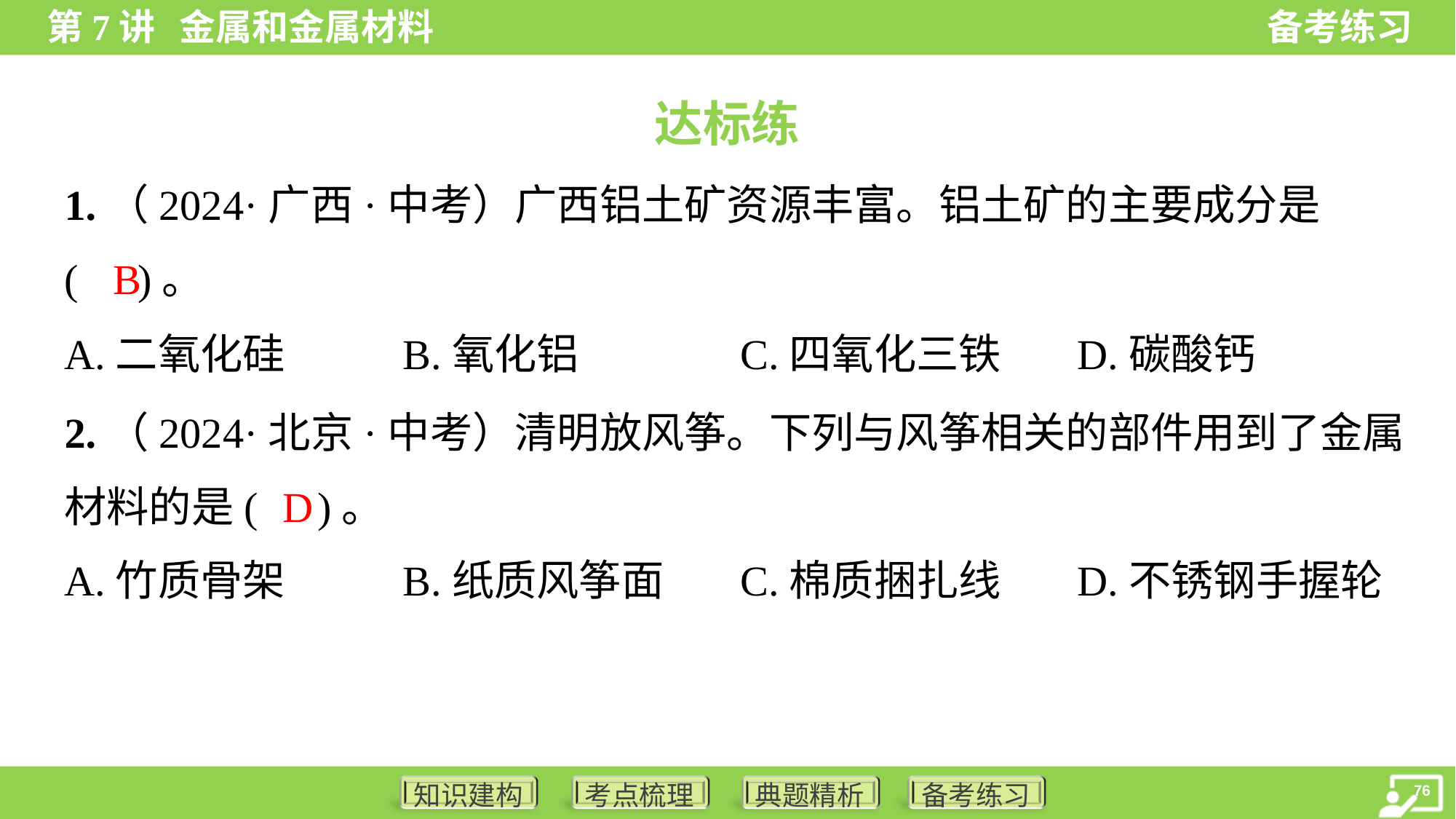

达标练
1.（2024·广西·中考）广西铝土矿资源丰富。铝土矿的主要成分是
(     )。
B
A.二氧化硅	B.氧化铝	C.四氧化三铁	D.碳酸钙
2.（2024·北京·中考）清明放风筝。下列与风筝相关的部件用到了金属
材料的是(     )。
D
A.竹质骨架	B.纸质风筝面	C.棉质捆扎线	D.不锈钢手握轮